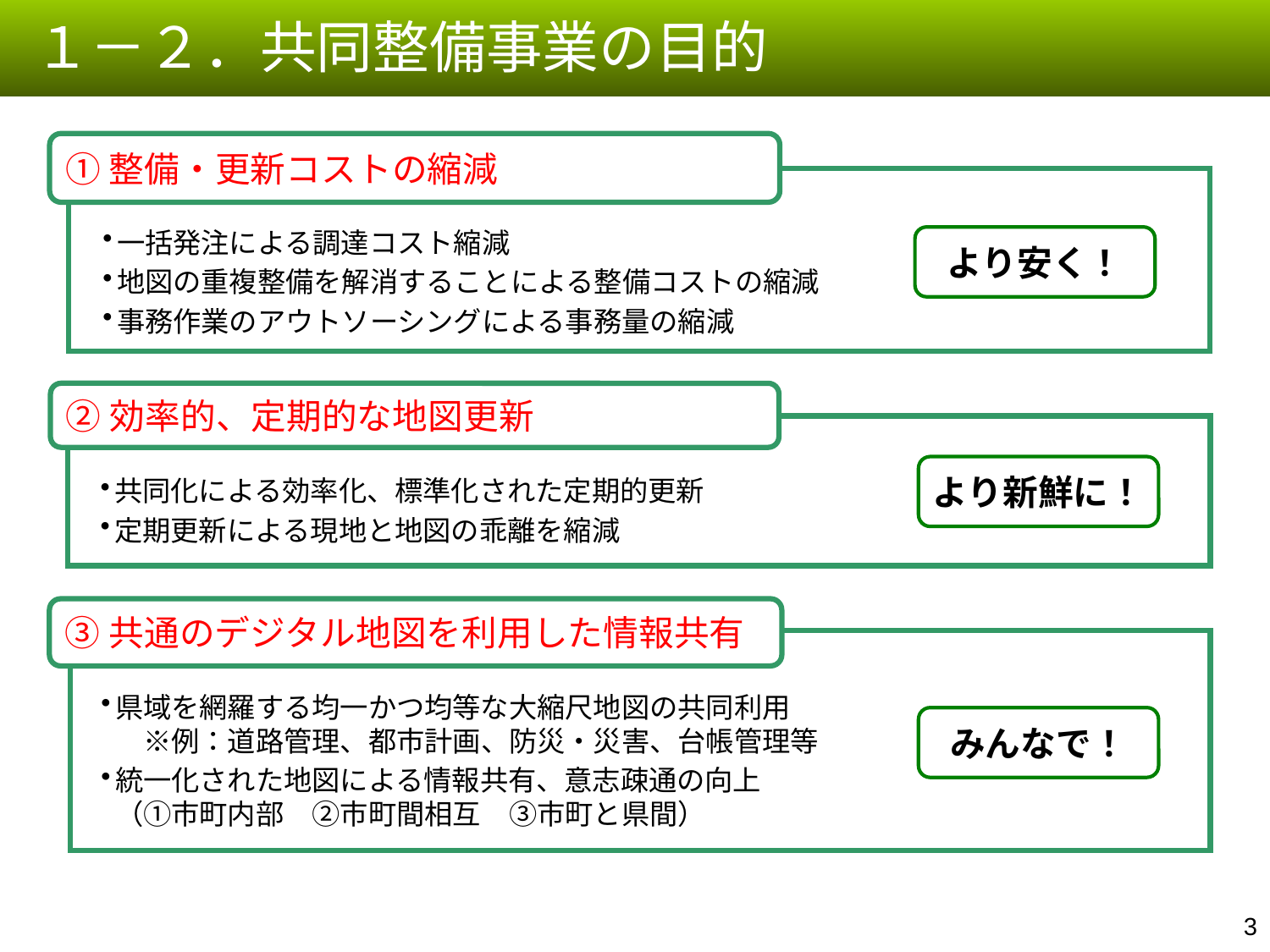

１－２．共同整備事業の目的
①整備・更新コストの縮減

一括発注による調達コスト縮減
地図の重複整備を解消することによる整備コストの縮減
事務作業のアウトソーシングによる事務量の縮減
より安く！
②効率的、定期的な地図更新

より新鮮に！
共同化による効率化、標準化された定期的更新
定期更新による現地と地図の乖離を縮減
③共通のデジタル地図を利用した情報共有

県域を網羅する均一かつ均等な大縮尺地図の共同利用
　※例：道路管理、都市計画、防災・災害、台帳管理等
統一化された地図による情報共有、意志疎通の向上　
（①市町内部　②市町間相互　③市町と県間）
みんなで！
3